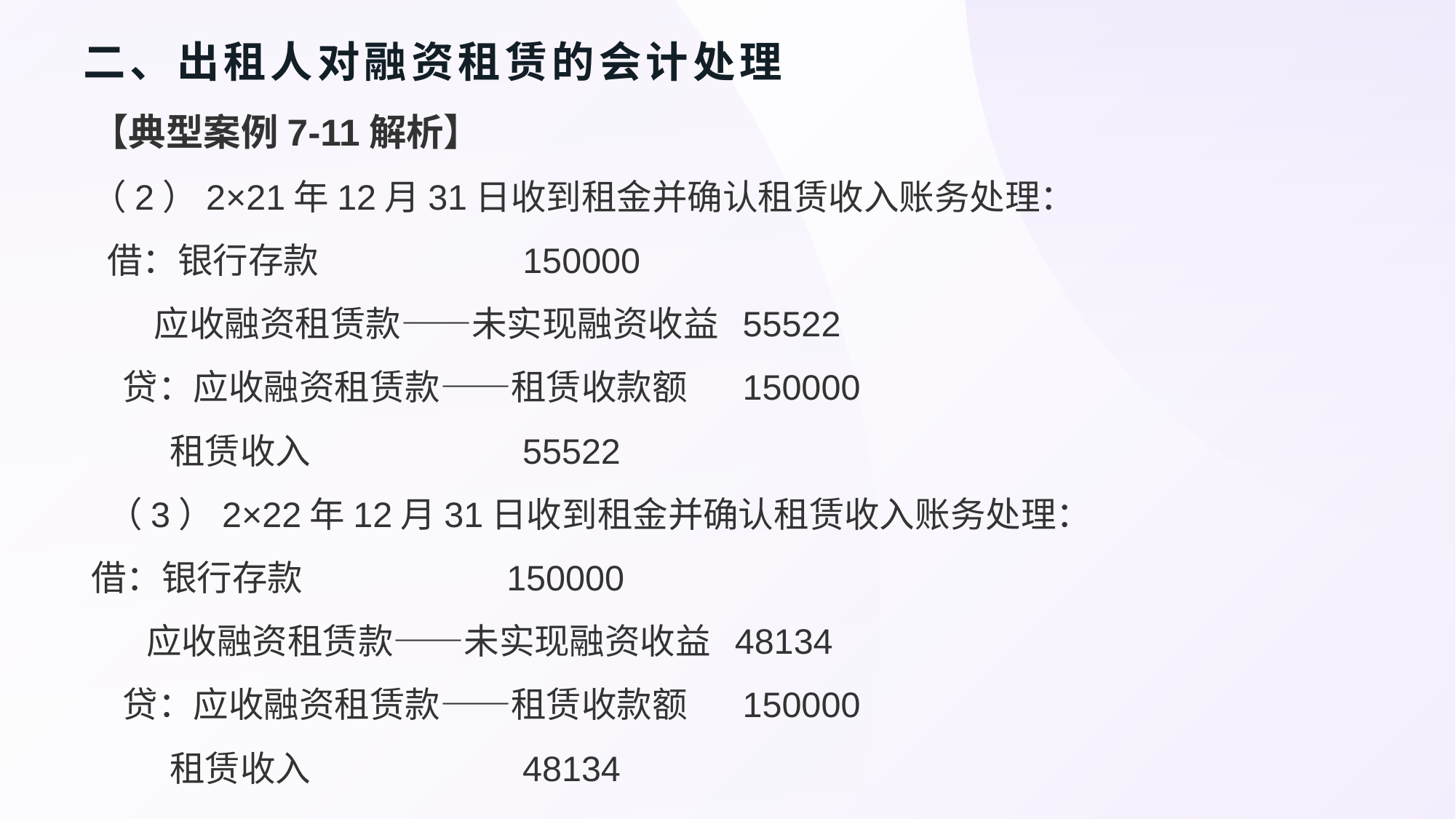

# 二、出租人对融资租赁的会计处理
【典型案例7-11解析】
（2）2×21年12月31日收到租金并确认租赁收入账务处理：
 借：银行存款                         150000
       应收融资租赁款——未实现融资收益  55522
   贷：应收融资租赁款——租赁收款额      150000
         租赁收入                          55522
 （3）2×22年12月31日收到租金并确认租赁收入账务处理：
借：银行存款                         150000
      应收融资租赁款——未实现融资收益  48134
   贷：应收融资租赁款——租赁收款额      150000
         租赁收入                          48134